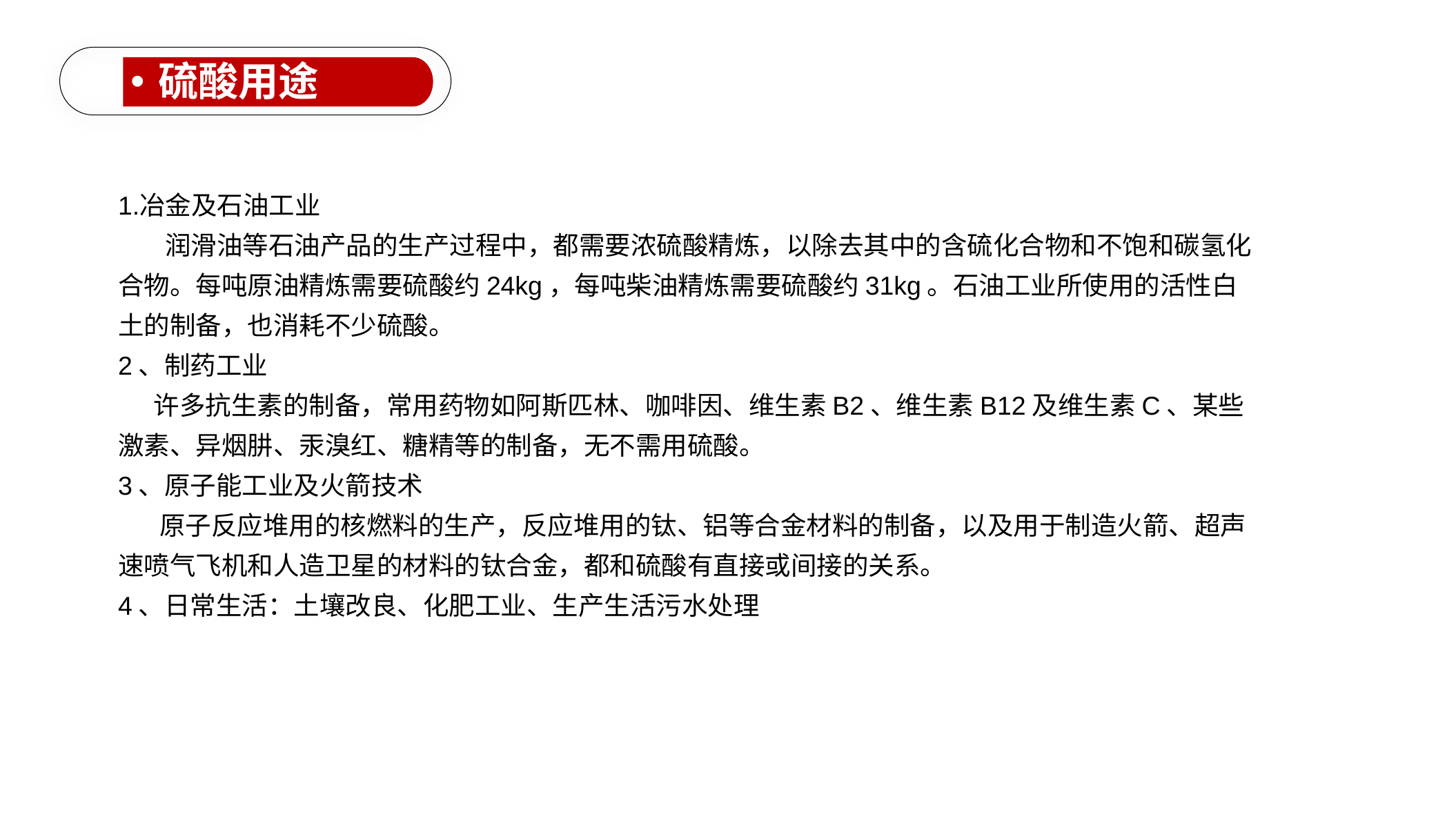

硫酸用途
冶金及石油工业
       润滑油等石油产品的生产过程中，都需要浓硫酸精炼，以除去其中的含硫化合物和不饱和碳氢化合物。每吨原油精炼需要硫酸约24kg，每吨柴油精炼需要硫酸约31kg。石油工业所使用的活性白土的制备，也消耗不少硫酸。
2、制药工业
     许多抗生素的制备，常用药物如阿斯匹林、咖啡因、维生素B2、维生素B12及维生素C、某些激素、异烟肼、汞溴红、糖精等的制备，无不需用硫酸。
3、原子能工业及火箭技术
      原子反应堆用的核燃料的生产，反应堆用的钛、铝等合金材料的制备，以及用于制造火箭、超声速喷气飞机和人造卫星的材料的钛合金，都和硫酸有直接或间接的关系。
4、日常生活：土壤改良、化肥工业、生产生活污水处理